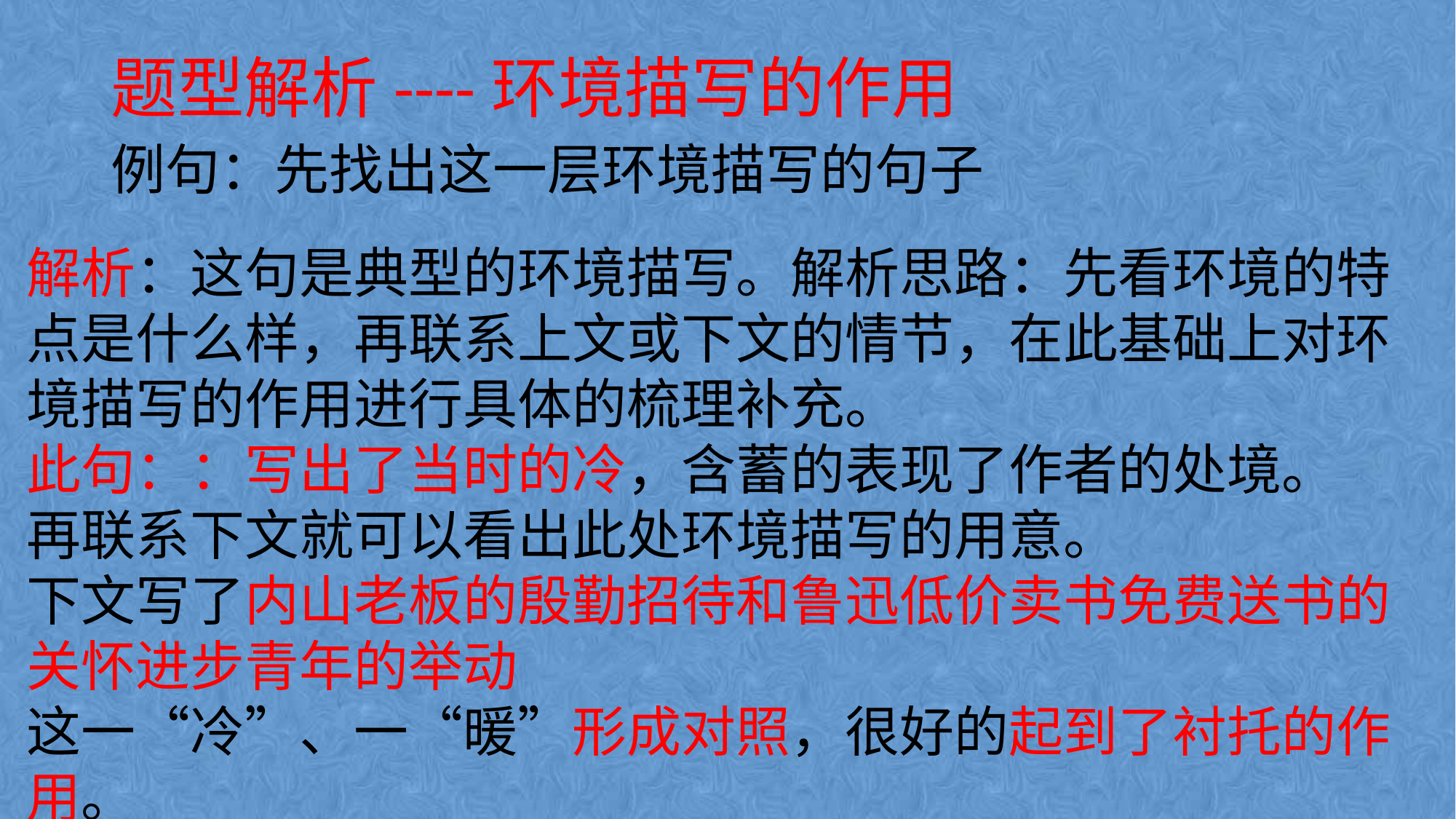

# 题型解析----环境描写的作用
例句：先找出这一层环境描写的句子
解析：这句是典型的环境描写。解析思路：先看环境的特点是什么样，再联系上文或下文的情节，在此基础上对环境描写的作用进行具体的梳理补充。
此句：：写出了当时的冷，含蓄的表现了作者的处境。
再联系下文就可以看出此处环境描写的用意。
下文写了内山老板的殷勤招待和鲁迅低价卖书免费送书的关怀进步青年的举动
这一“冷”、一“暖”形成对照，很好的起到了衬托的作用。